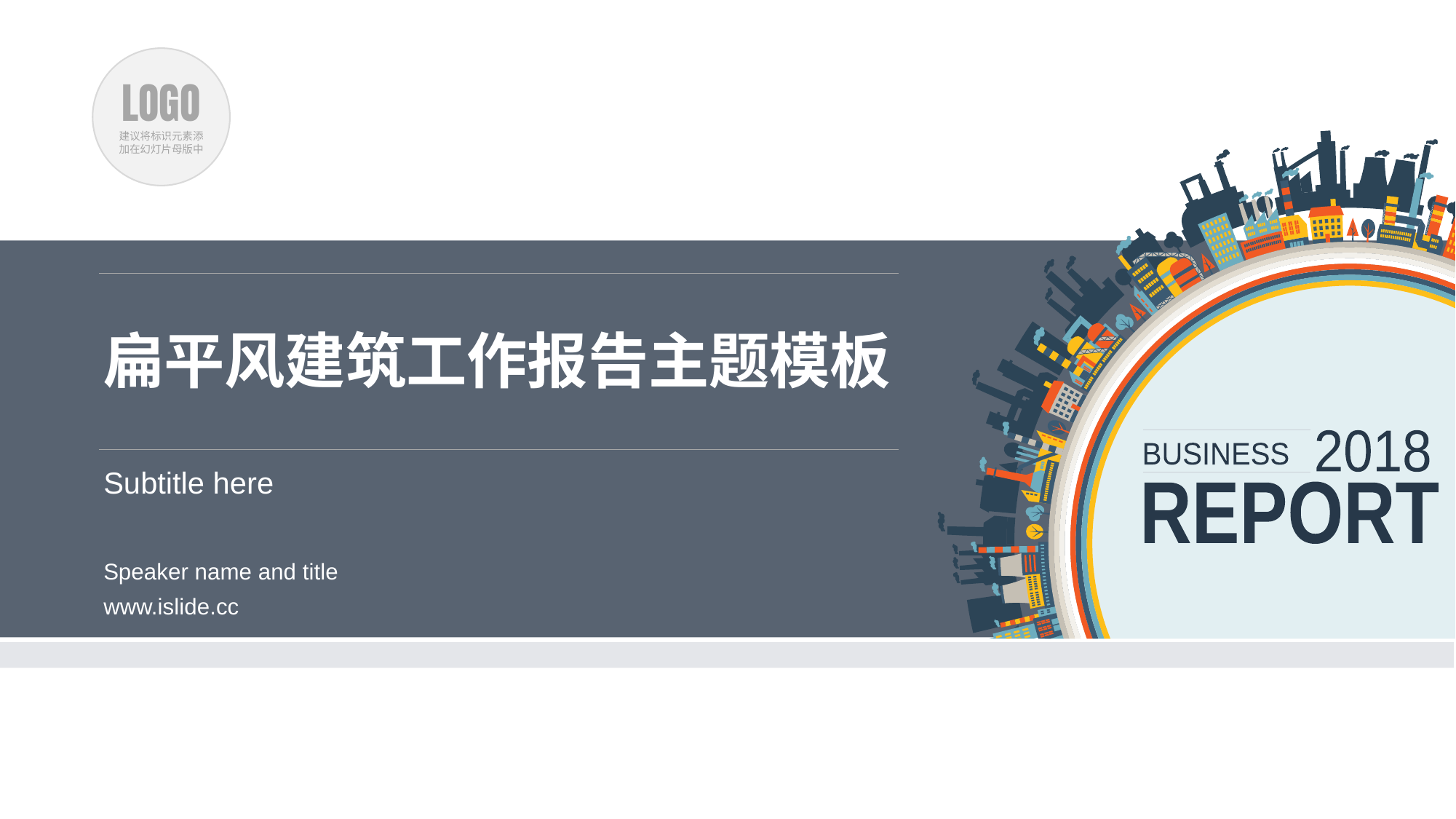

LOGO
建议将标识元素添
加在幻灯片母版中
# 扁平风建筑工作报告主题模板
2018
BUSINESS
REPORT
Subtitle here
Speaker name and title
www.islide.cc